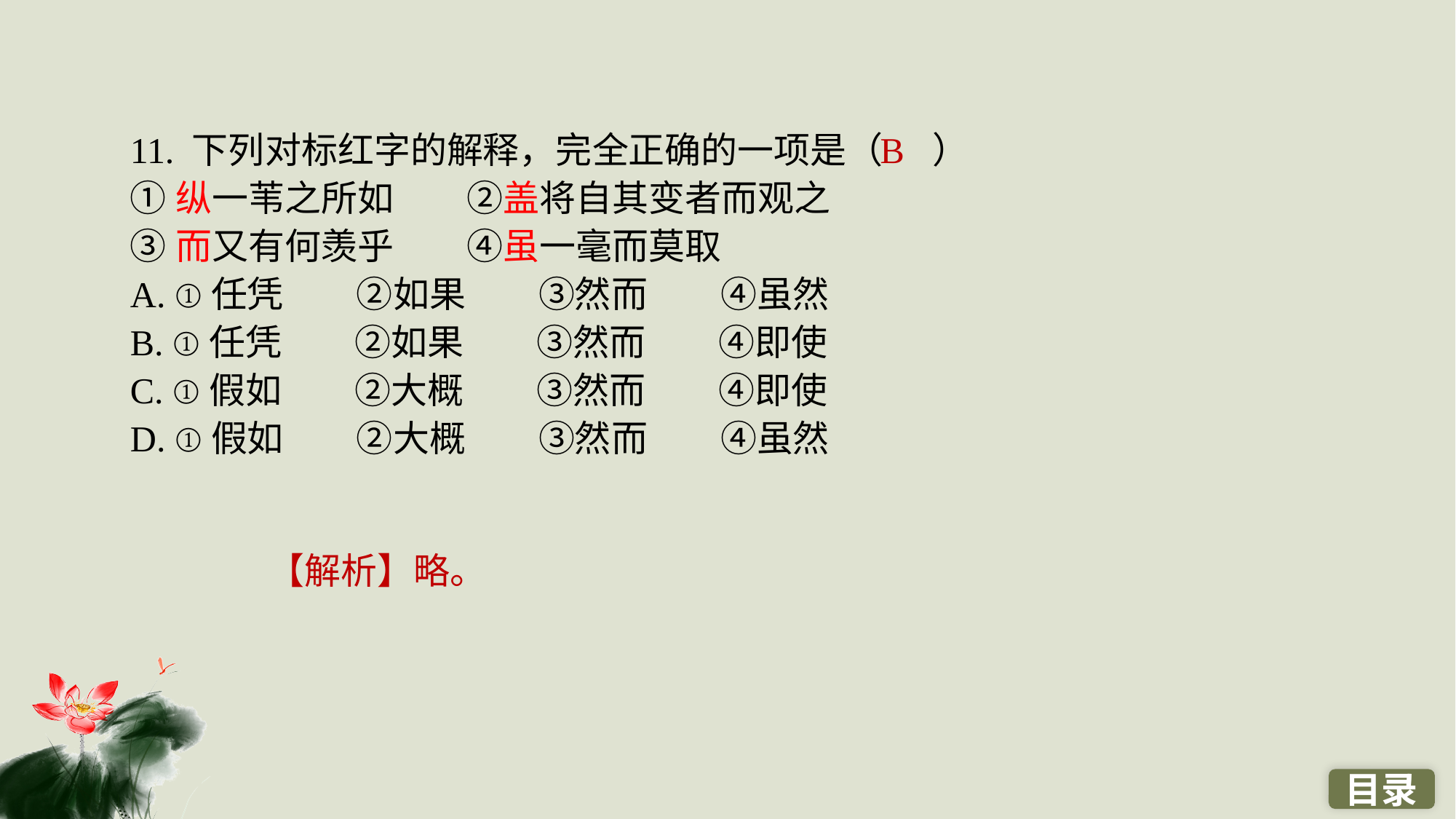

11. 下列对标红字的解释，完全正确的一项是（      ）
①纵一苇之所如　　②盖将自其变者而观之
③而又有何羡乎　　④虽一毫而莫取
A. ①任凭　　②如果　　③然而　　④虽然
B. ①任凭　　②如果　　③然而　　④即使
C. ①假如　　②大概　　③然而　　④即使
D. ①假如　　②大概　　③然而　　④虽然
B
【解析】略。